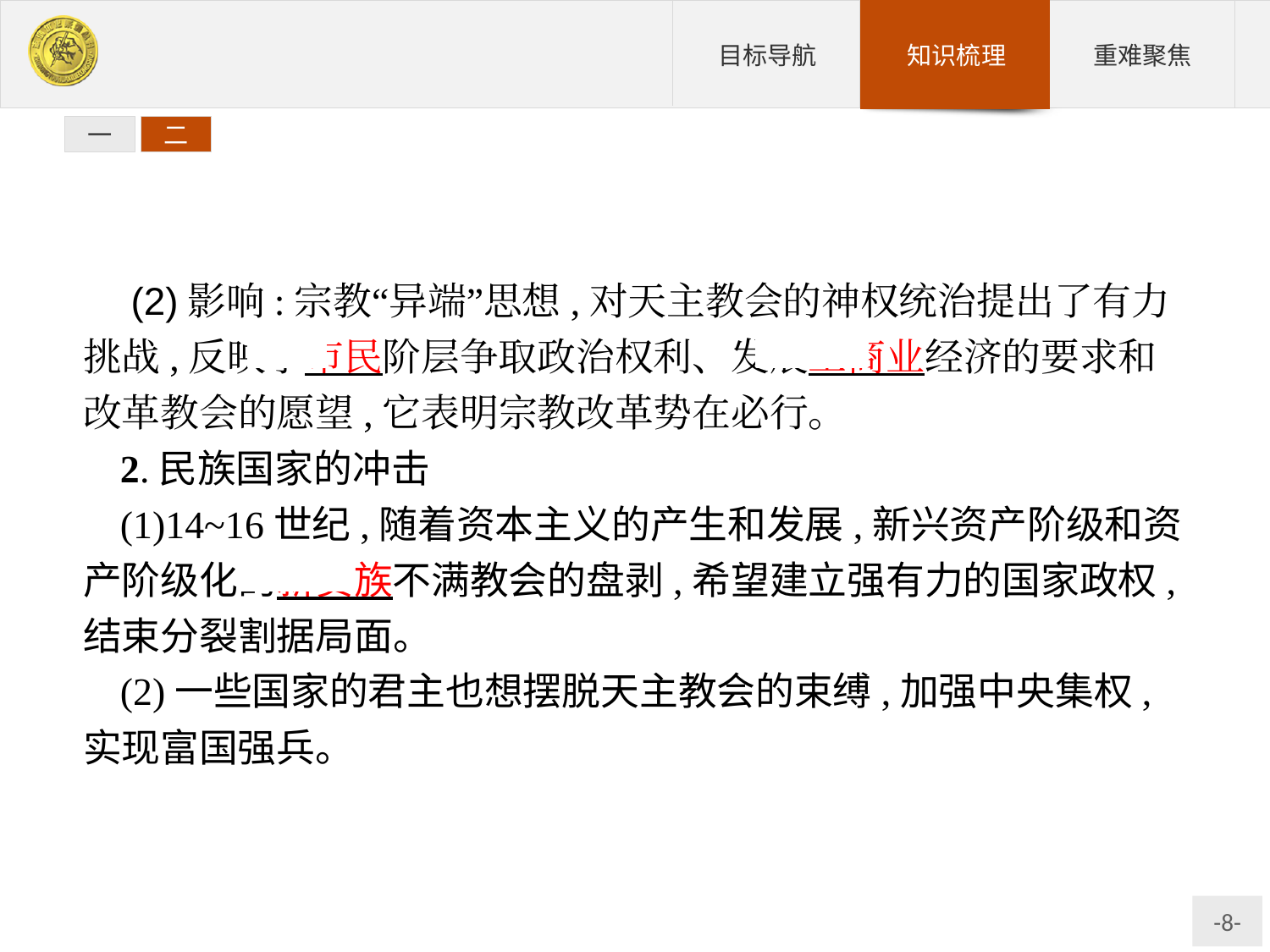

一
二
 (2)影响:宗教“异端”思想,对天主教会的神权统治提出了有力挑战,反映了市民阶层争取政治权利、发展工商业经济的要求和改革教会的愿望,它表明宗教改革势在必行。
2.民族国家的冲击
(1)14~16世纪,随着资本主义的产生和发展,新兴资产阶级和资产阶级化的新贵族不满教会的盘剥,希望建立强有力的国家政权,结束分裂割据局面。
(2)一些国家的君主也想摆脱天主教会的束缚,加强中央集权,实现富国强兵。